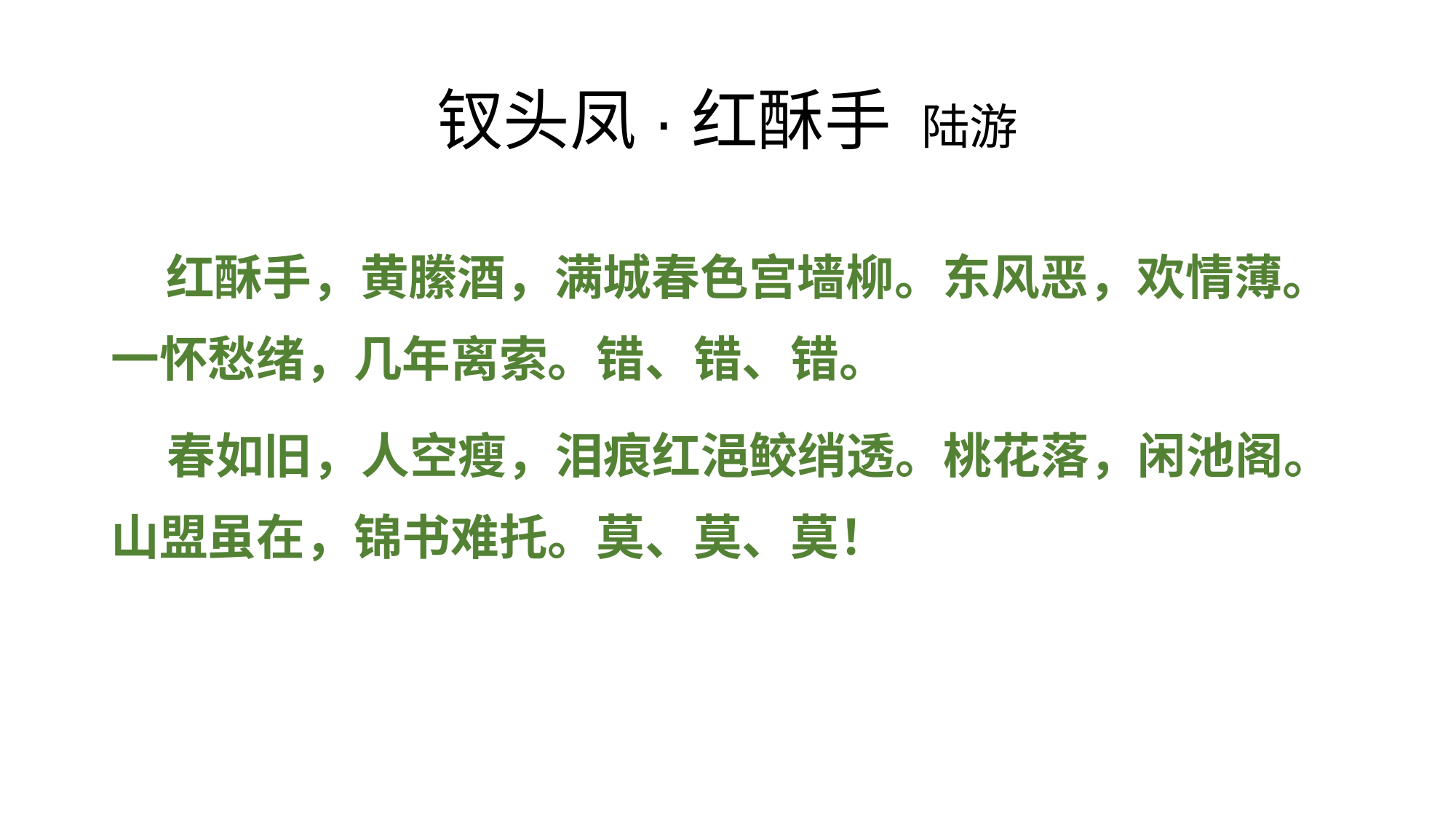

# 钗头凤·红酥手  陆游
    红酥手，黄縢酒，满城春色宫墙柳。东风恶，欢情薄。一怀愁绪，几年离索。错、错、错。
    春如旧，人空瘦，泪痕红浥鲛绡透。桃花落，闲池阁。山盟虽在，锦书难托。莫、莫、莫！